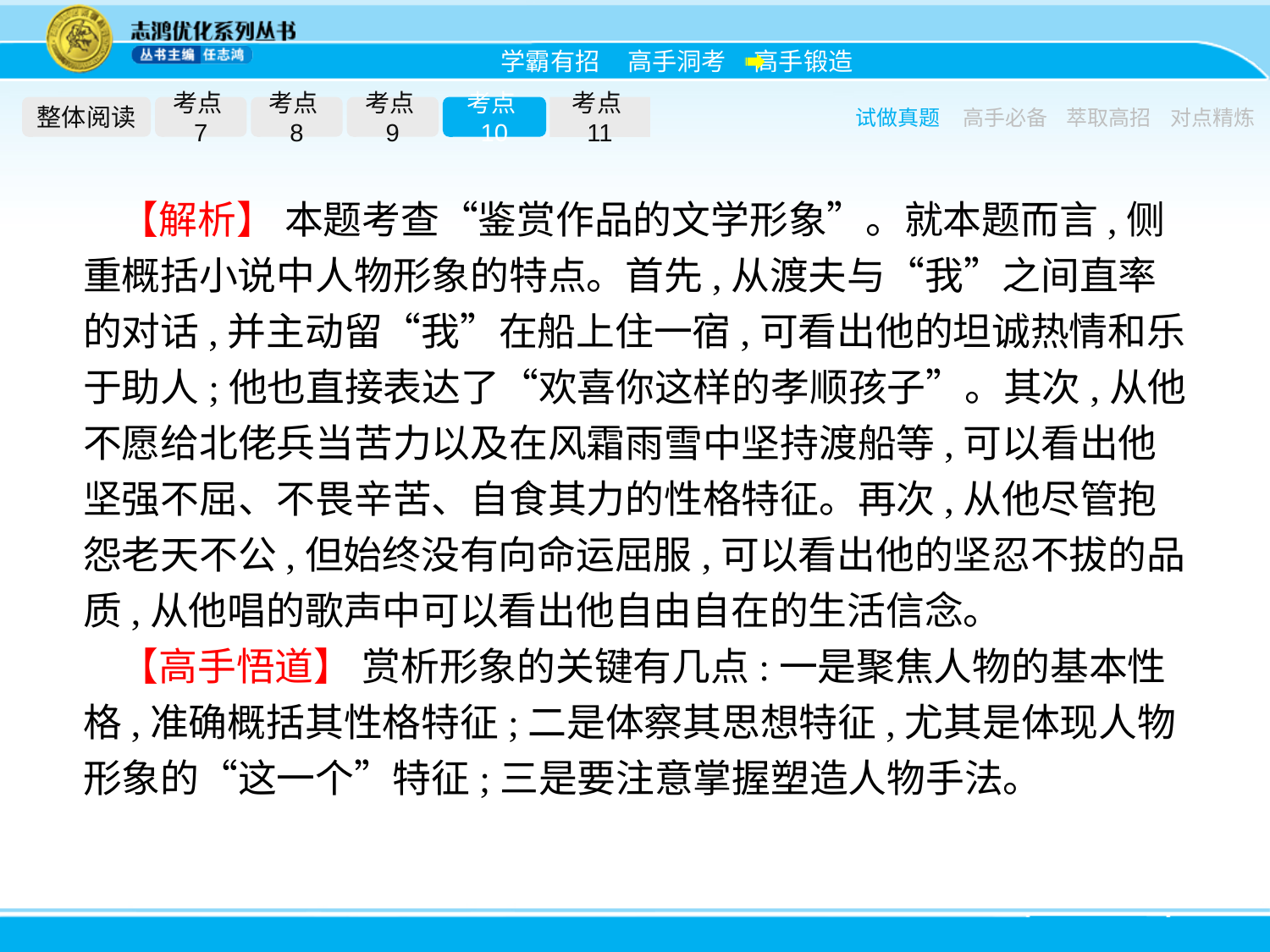

整体阅读
考点7
考点8
考点9
考点10
考点11
试做真题
高手必备
萃取高招
对点精炼
【解析】 本题考查“鉴赏作品的文学形象”。就本题而言,侧重概括小说中人物形象的特点。首先,从渡夫与“我”之间直率的对话,并主动留“我”在船上住一宿,可看出他的坦诚热情和乐于助人;他也直接表达了“欢喜你这样的孝顺孩子”。其次,从他不愿给北佬兵当苦力以及在风霜雨雪中坚持渡船等,可以看出他坚强不屈、不畏辛苦、自食其力的性格特征。再次,从他尽管抱怨老天不公,但始终没有向命运屈服,可以看出他的坚忍不拔的品质,从他唱的歌声中可以看出他自由自在的生活信念。
【高手悟道】 赏析形象的关键有几点:一是聚焦人物的基本性格,准确概括其性格特征;二是体察其思想特征,尤其是体现人物形象的“这一个”特征;三是要注意掌握塑造人物手法。